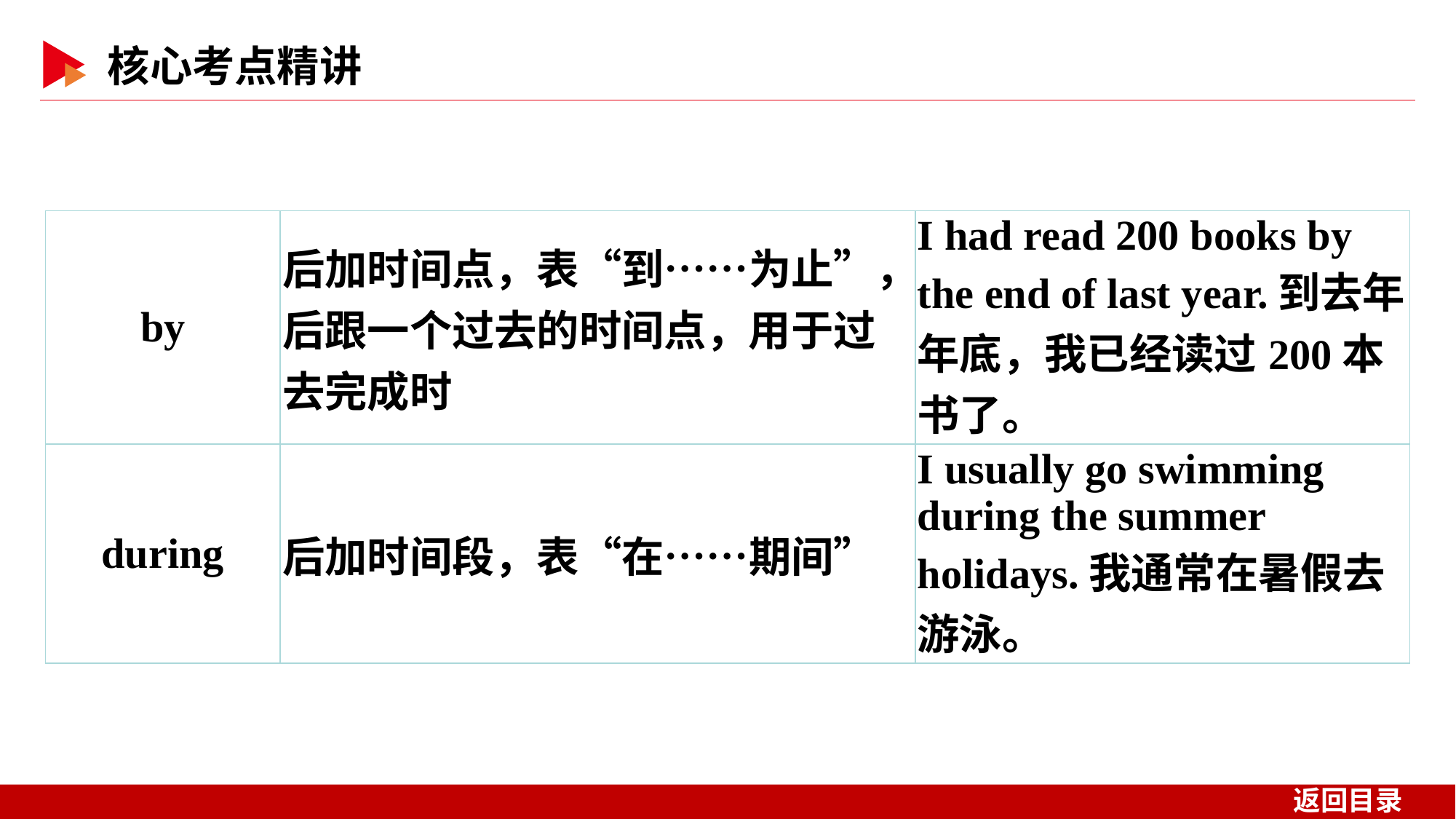

| by | 后加时间点，表“到……为止”，后跟一个过去的时间点，用于过去完成时 | I had read 200 books by the end of last year.到去年年底，我已经读过200本书了。 |
| --- | --- | --- |
| during | 后加时间段，表“在……期间” | I usually go swimming during the summer holidays.我通常在暑假去游泳。 |